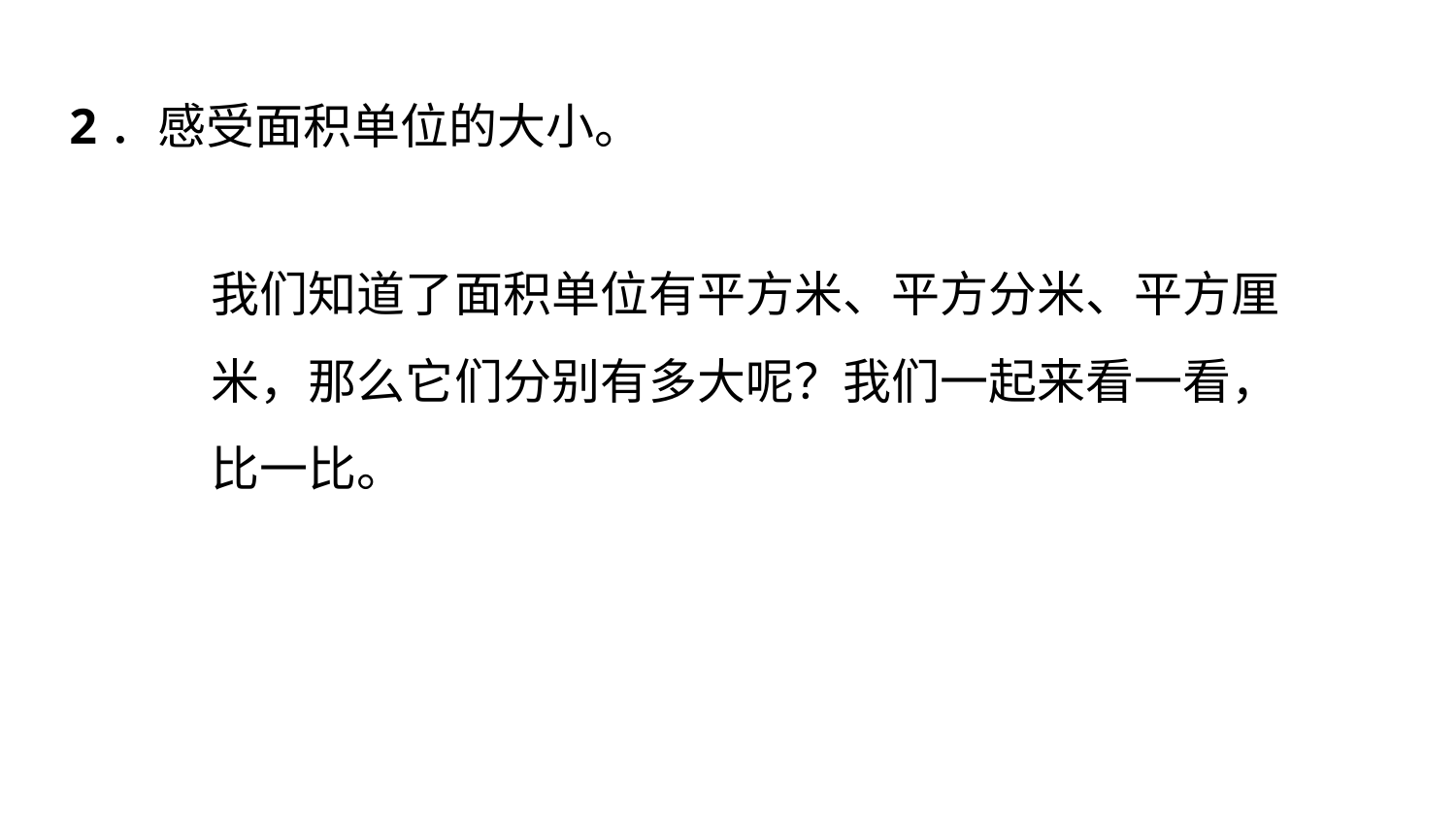

2．感受面积单位的大小。
我们知道了面积单位有平方米、平方分米、平方厘米，那么它们分别有多大呢？我们一起来看一看，比一比。